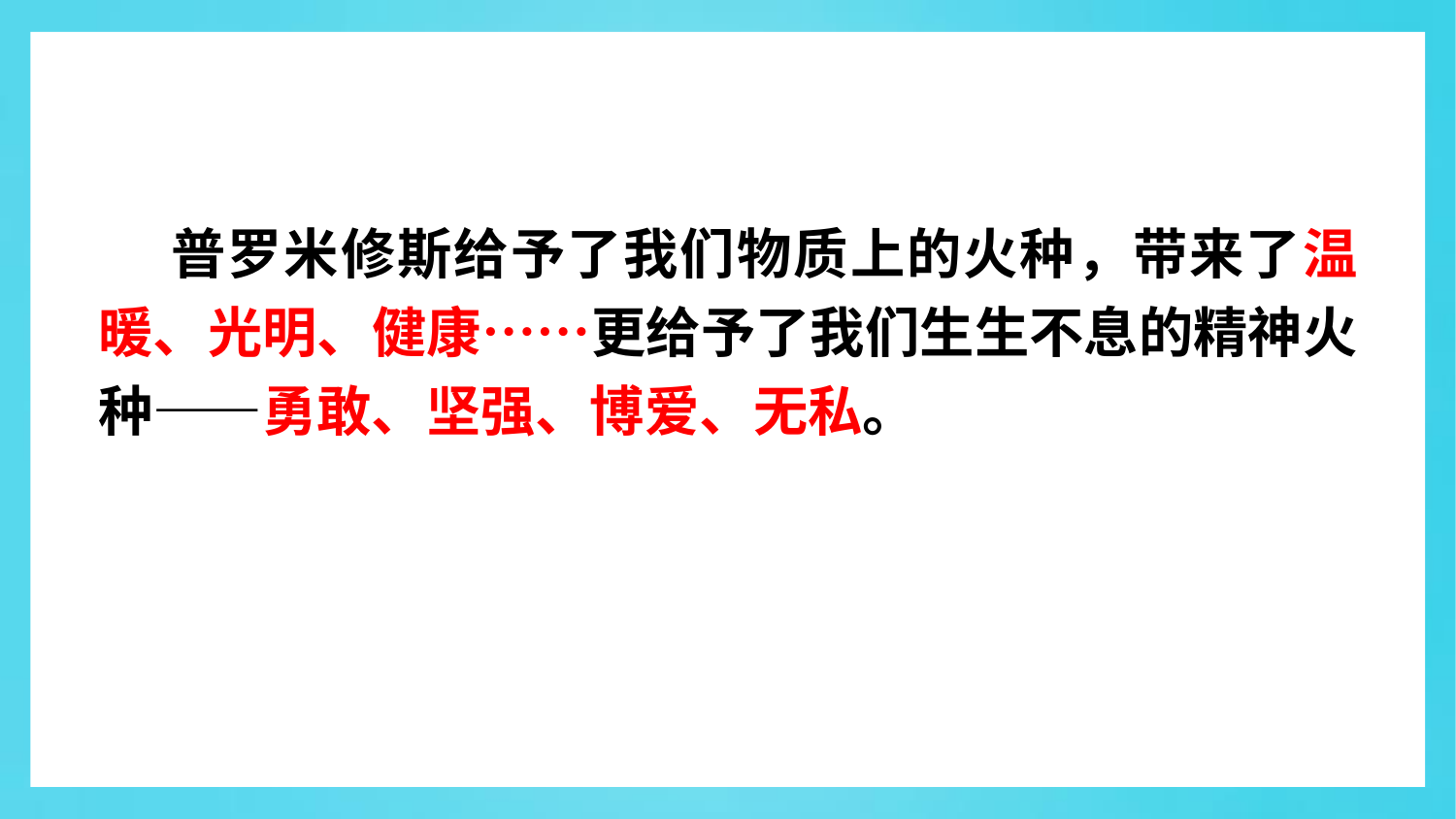

普罗米修斯给予了我们物质上的火种，带来了温暖、光明、健康……更给予了我们生生不息的精神火种——勇敢、坚强、博爱、无私。